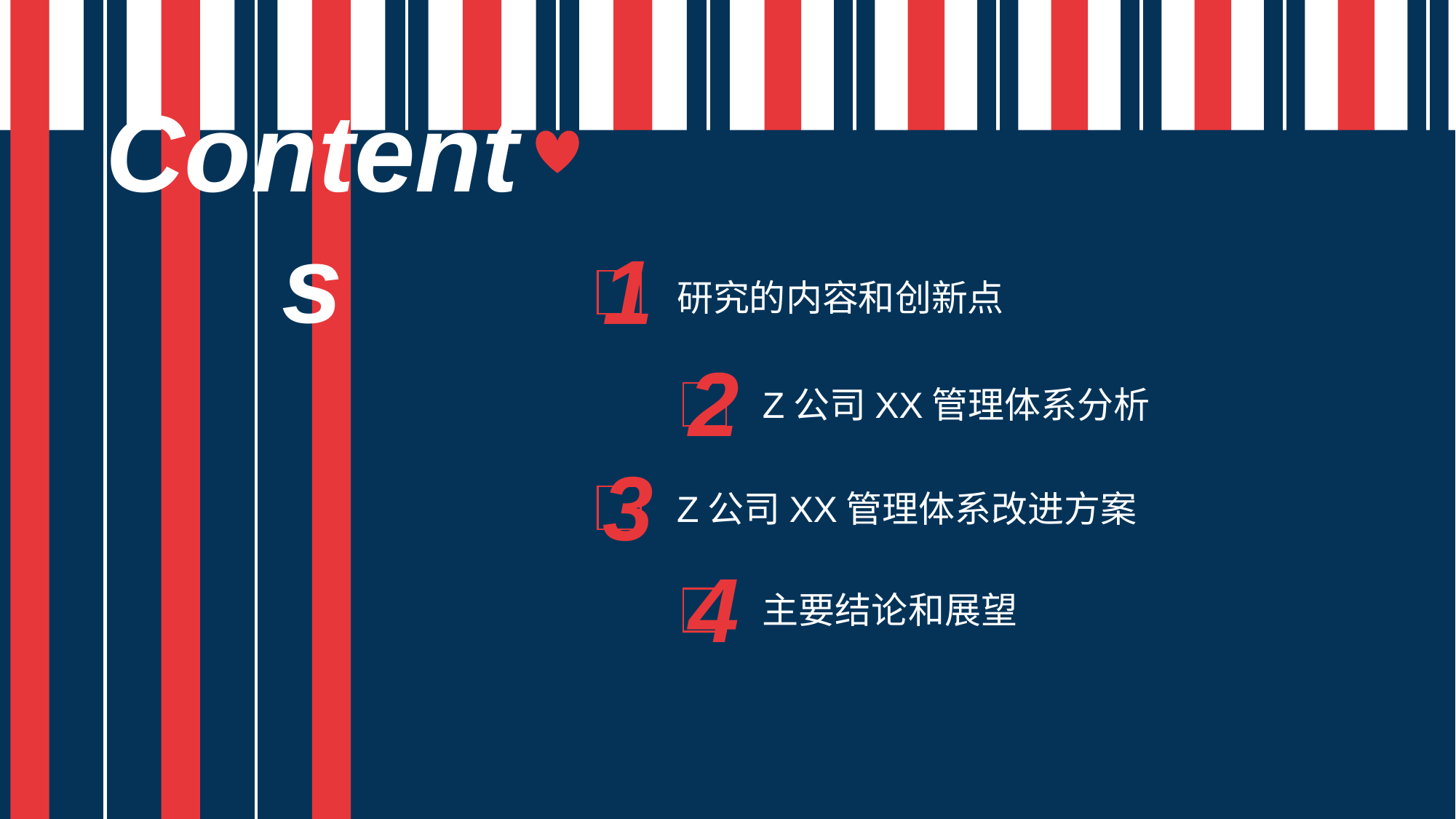

Contents

1

研究的内容和创新点
2

Z公司XX管理体系分析
3

Z公司XX管理体系改进方案
4

主要结论和展望